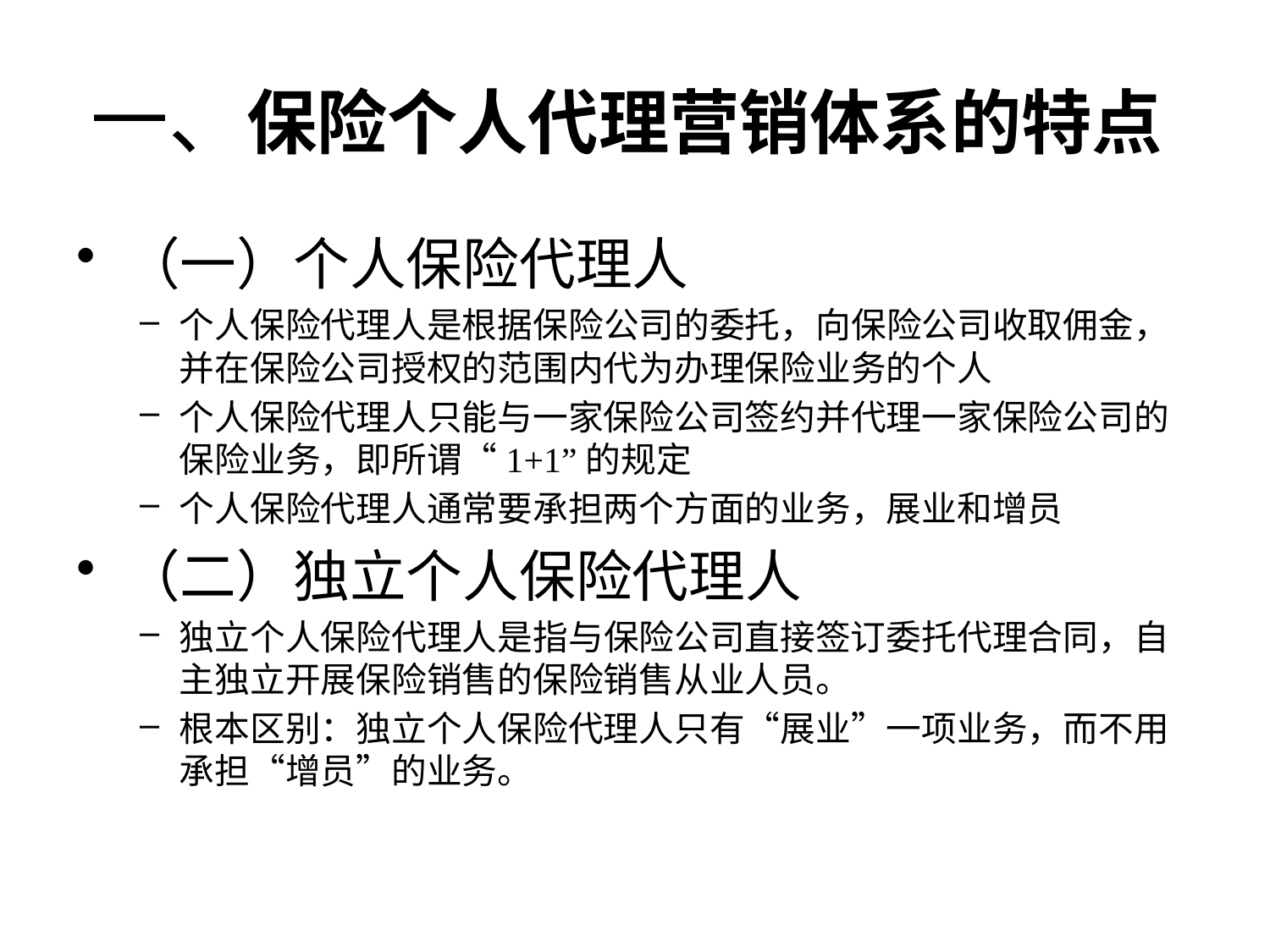

# 一、保险个人代理营销体系的特点
（一）个人保险代理人
个人保险代理人是根据保险公司的委托，向保险公司收取佣金，并在保险公司授权的范围内代为办理保险业务的个人
个人保险代理人只能与一家保险公司签约并代理一家保险公司的保险业务，即所谓“1+1”的规定
个人保险代理人通常要承担两个方面的业务，展业和增员
（二）独立个人保险代理人
独立个人保险代理人是指与保险公司直接签订委托代理合同，自主独立开展保险销售的保险销售从业人员。
根本区别：独立个人保险代理人只有“展业”一项业务，而不用承担“增员”的业务。